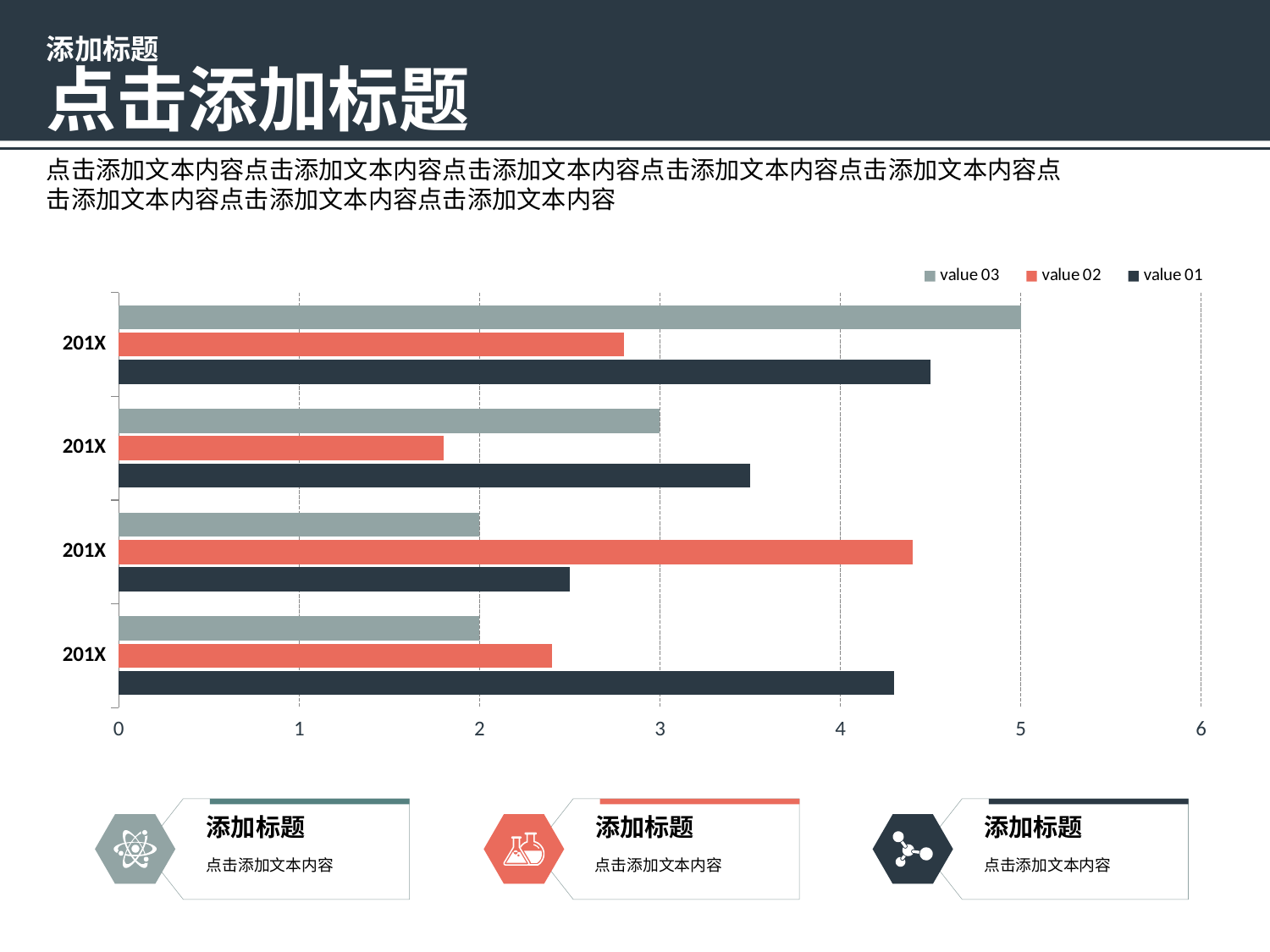

添加标题
点击添加标题
点击添加文本内容点击添加文本内容点击添加文本内容点击添加文本内容点击添加文本内容点击添加文本内容点击添加文本内容点击添加文本内容

### Chart

| Category | value 01 | value 02 | value 03 |
|---|---|---|---|
| 201X | 4.3 | 2.4 | 2.0 |
| 201X | 2.5 | 4.4 | 2.0 |
| 201X | 3.5 | 1.8 | 3.0 |
| 201X | 4.5 | 2.8 | 5.0 |

添加标题

点击添加文本内容

添加标题

点击添加文本内容

添加标题

点击添加文本内容